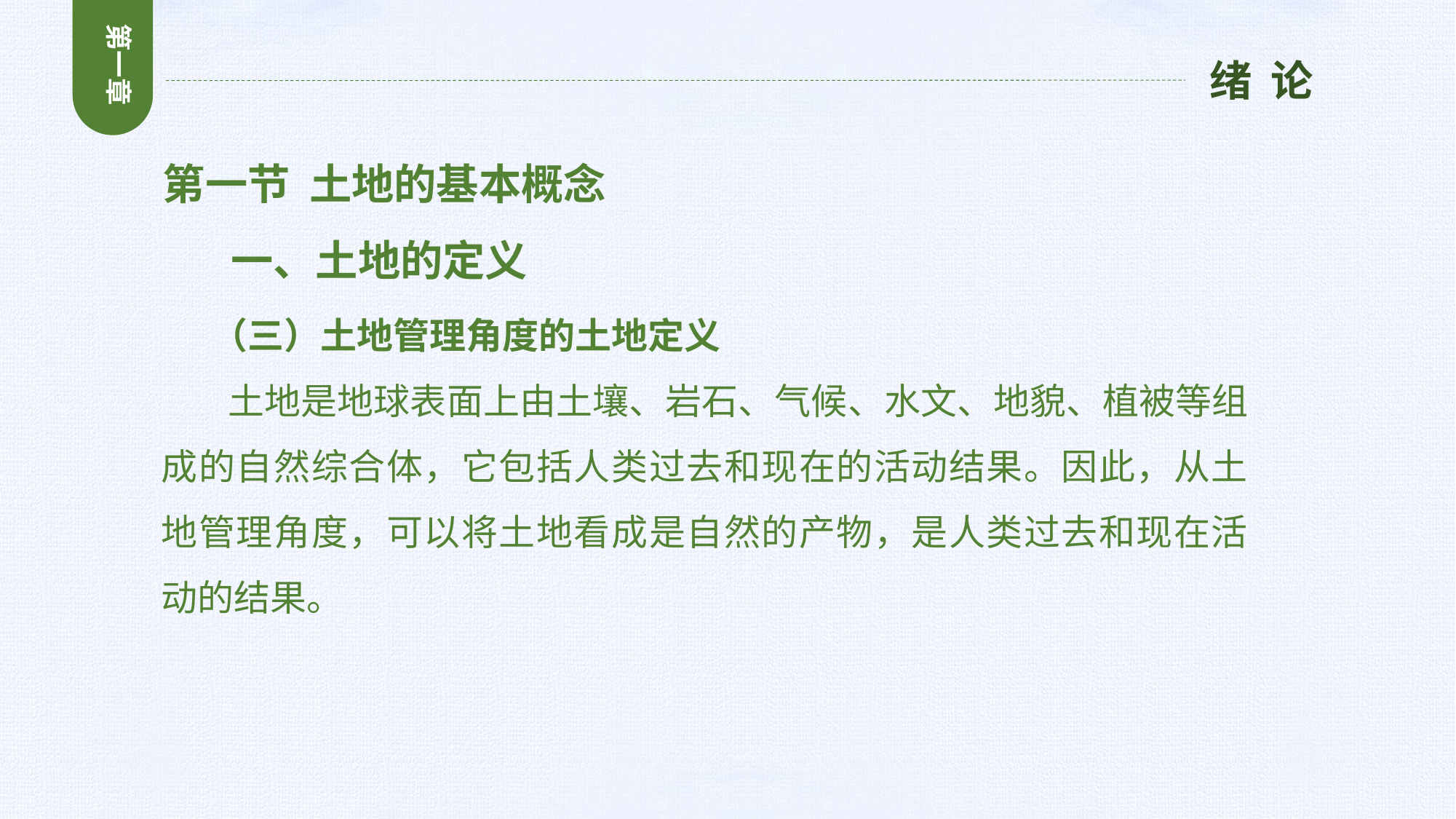

第一章
绪  论
第一节  土地的基本概念
      一、土地的定义

       （三）土地管理角度的土地定义
       土地是地球表面上由土壤、岩石、气候、水文、地貌、植被等组成的自然综合体，它包括人类过去和现在的活动结果。因此，从土地管理角度，可以将土地看成是自然的产物，是人类过去和现在活动的结果。